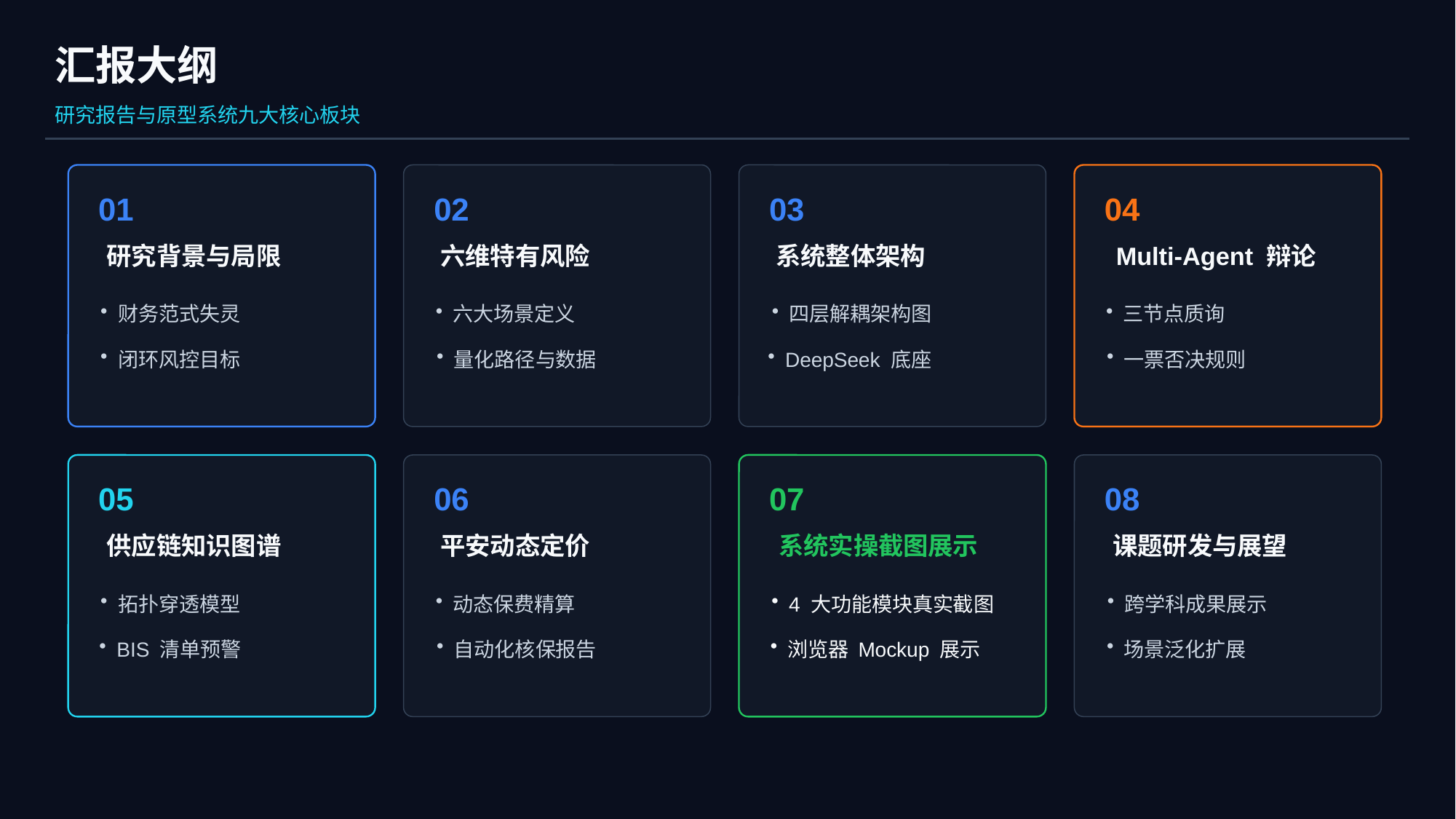

汇报大纲
研究报告与原型系统九大核心板块

01
02
03
04
研究背景与局限
六维特有风险
系统整体架构
Multi-Agent 辩论
财务范式失灵
六大场景定义
四层解耦架构图
三节点质询
闭环风控目标
量化路径与数据
DeepSeek 底座
一票否决规则

05
06
07
08
供应链知识图谱
平安动态定价
系统实操截图展示
课题研发与展望
拓扑穿透模型
动态保费精算
4 大功能模块真实截图
跨学科成果展示
BIS 清单预警
自动化核保报告
浏览器 Mockup 展示
场景泛化扩展